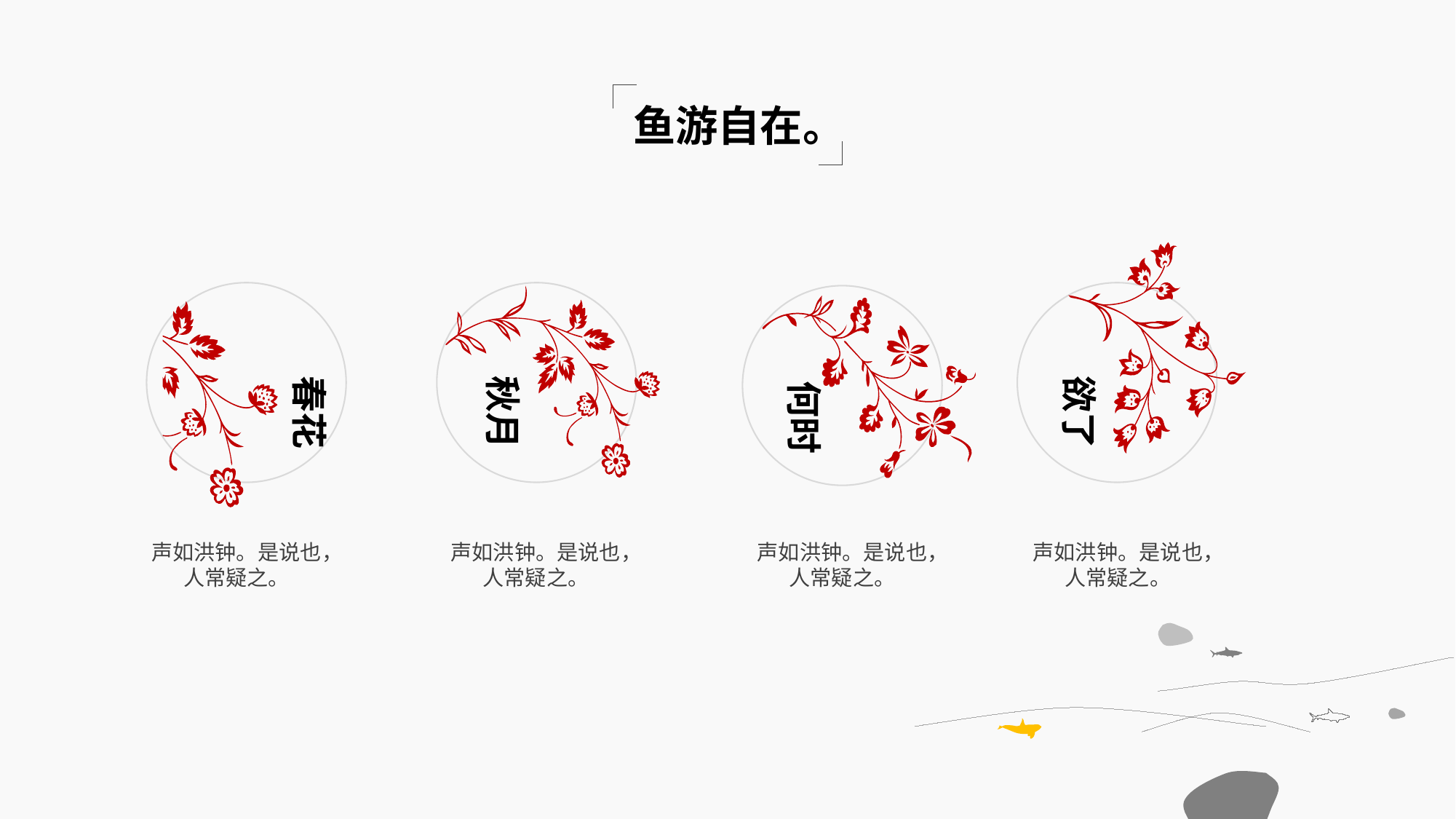

鱼游自在。

春花
秋月
欲了
何时
声如洪钟。是说也，人常疑之。
声如洪钟。是说也，人常疑之。
声如洪钟。是说也，人常疑之。
声如洪钟。是说也，人常疑之。